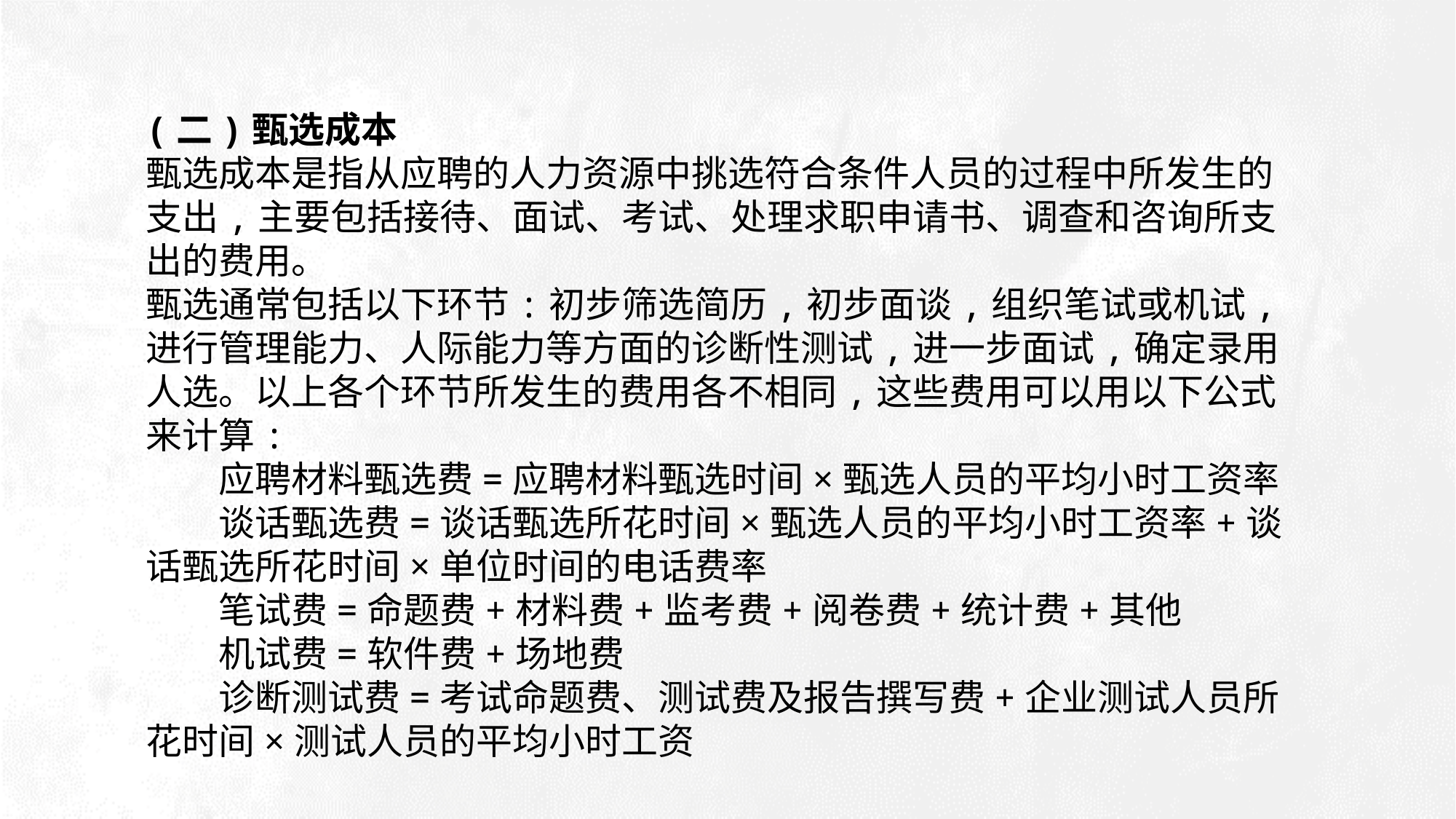

(二)甄选成本
甄选成本是指从应聘的人力资源中挑选符合条件人员的过程中所发生的支出,主要包括接待、面试、考试、处理求职申请书、调查和咨询所支出的费用。
甄选通常包括以下环节:初步筛选简历,初步面谈,组织笔试或机试,进行管理能力、人际能力等方面的诊断性测试,进一步面试,确定录用人选。以上各个环节所发生的费用各不相同,这些费用可以用以下公式来计算:
　　应聘材料甄选费=应聘材料甄选时间×甄选人员的平均小时工资率
　　谈话甄选费=谈话甄选所花时间×甄选人员的平均小时工资率+谈话甄选所花时间×单位时间的电话费率
　　笔试费=命题费+材料费+监考费+阅卷费+统计费+其他
　　机试费=软件费+场地费
　　诊断测试费=考试命题费、测试费及报告撰写费+企业测试人员所花时间×测试人员的平均小时工资

e7d195523061f1c0deeec63e560781cfd59afb0ea006f2a87ABB68BF51EA6619813959095094C18C62A12F549504892A4AAA8C1554C6663626E05CA27F281A14E6983772AFC3FB97135759321DEA3D70CCCB10945EC5A0322096E752803368C2184698845E3CCD6DB7F651295A8E4F3FDC19EA64A2B4A4AC1434B55AAE41CF0BF61B375C23F3039959E085EE760725AA